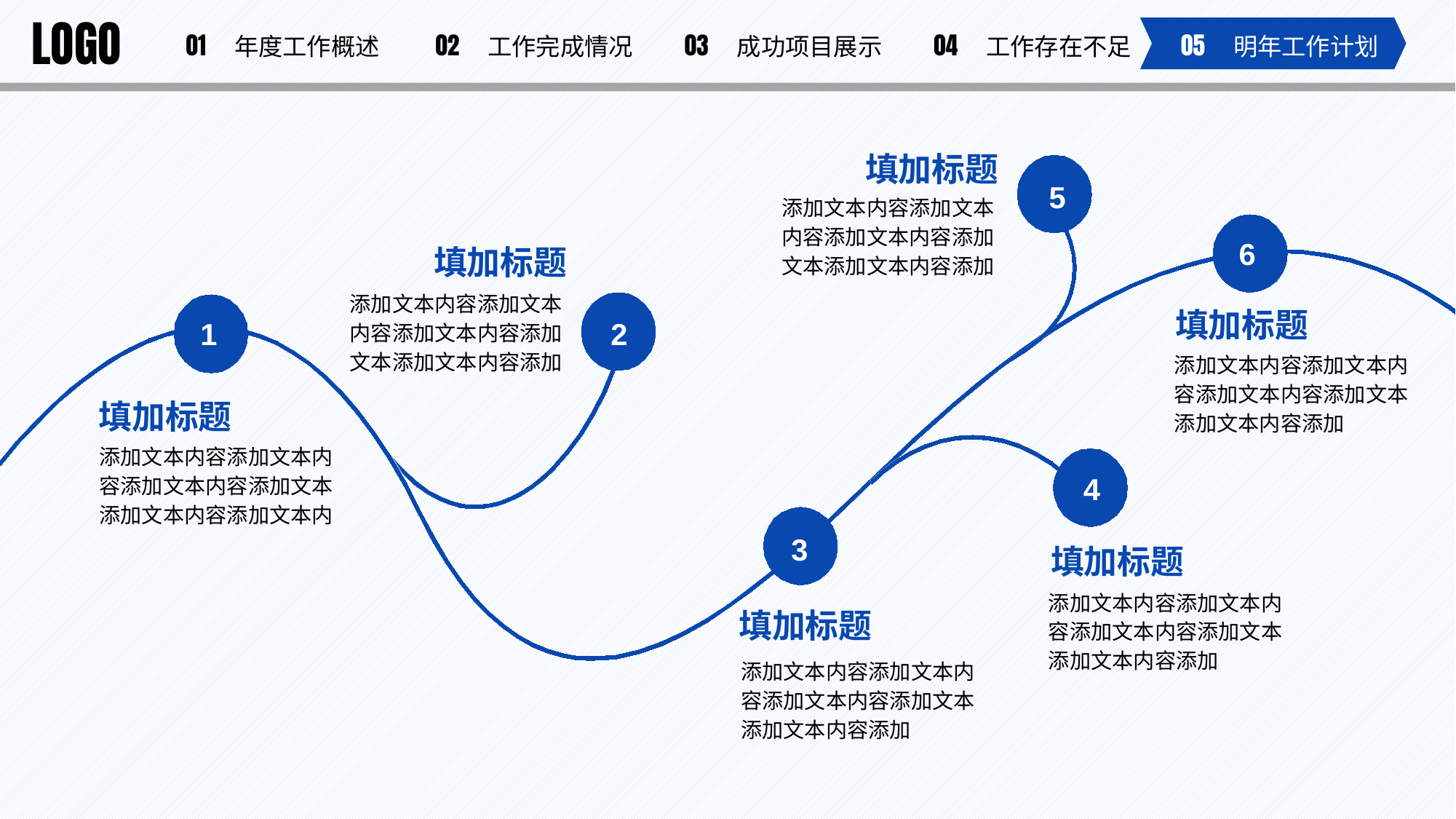

LOGO

01    年度工作概述
02    工作完成情况
03    成功项目展示
04    工作存在不足
05    明年工作计划

填加标题
添加文本内容添加文本内容添加文本内容添加文本添加文本内容添加

5

6
填加标题
添加文本内容添加文本内容添加文本内容添加文本添加文本内容添加

1
2
填加标题
添加文本内容添加文本内容添加文本内容添加文本添加文本内容添加
填加标题
添加文本内容添加文本内容添加文本内容添加文本添加文本内容添加文本内

4

3
填加标题
添加文本内容添加文本内容添加文本内容添加文本添加文本内容添加
填加标题
添加文本内容添加文本内容添加文本内容添加文本添加文本内容添加